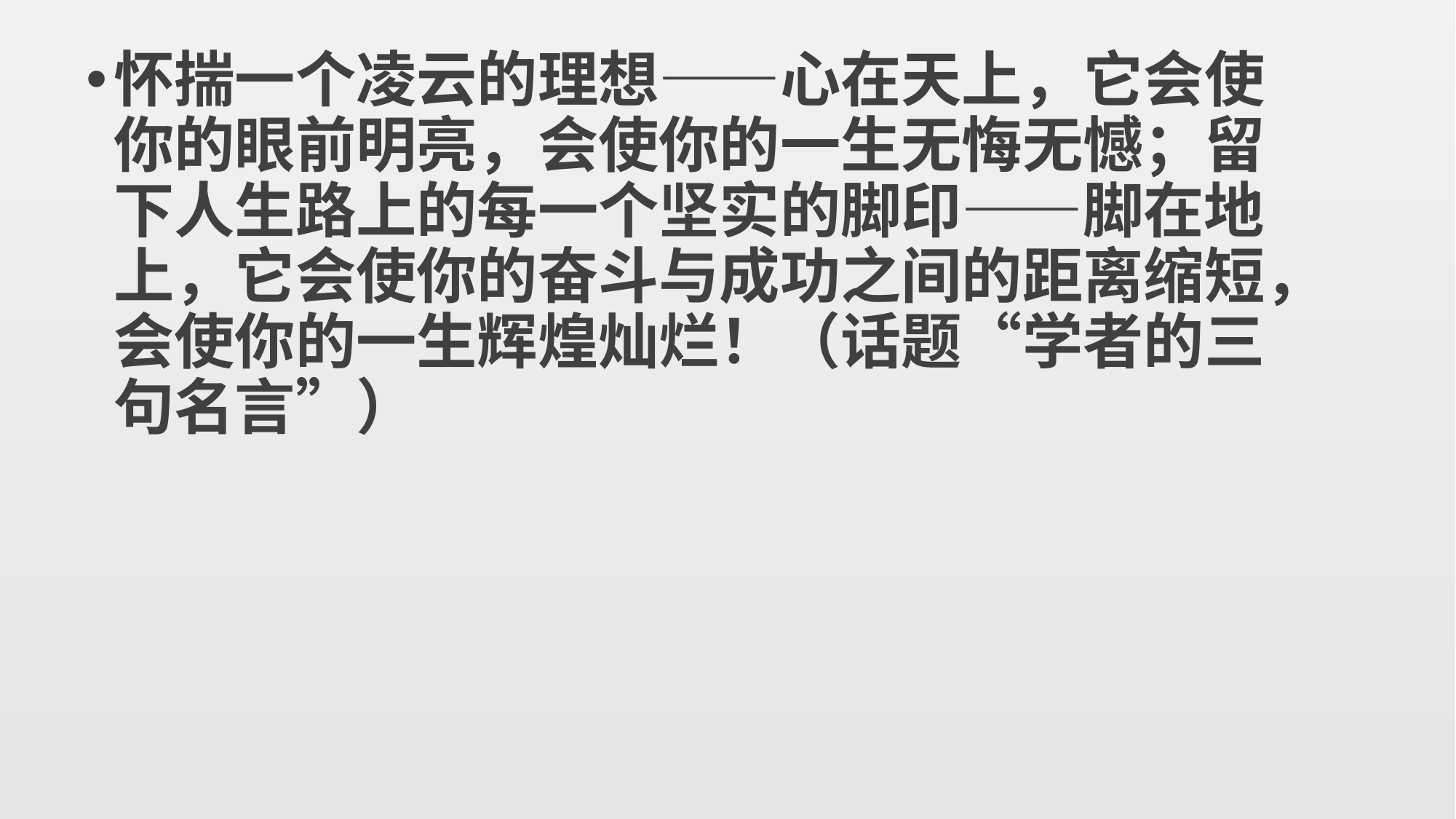

怀揣一个凌云的理想——心在天上，它会使你的眼前明亮，会使你的一生无悔无憾；留下人生路上的每一个坚实的脚印——脚在地上，它会使你的奋斗与成功之间的距离缩短，会使你的一生辉煌灿烂！（话题“学者的三句名言”）